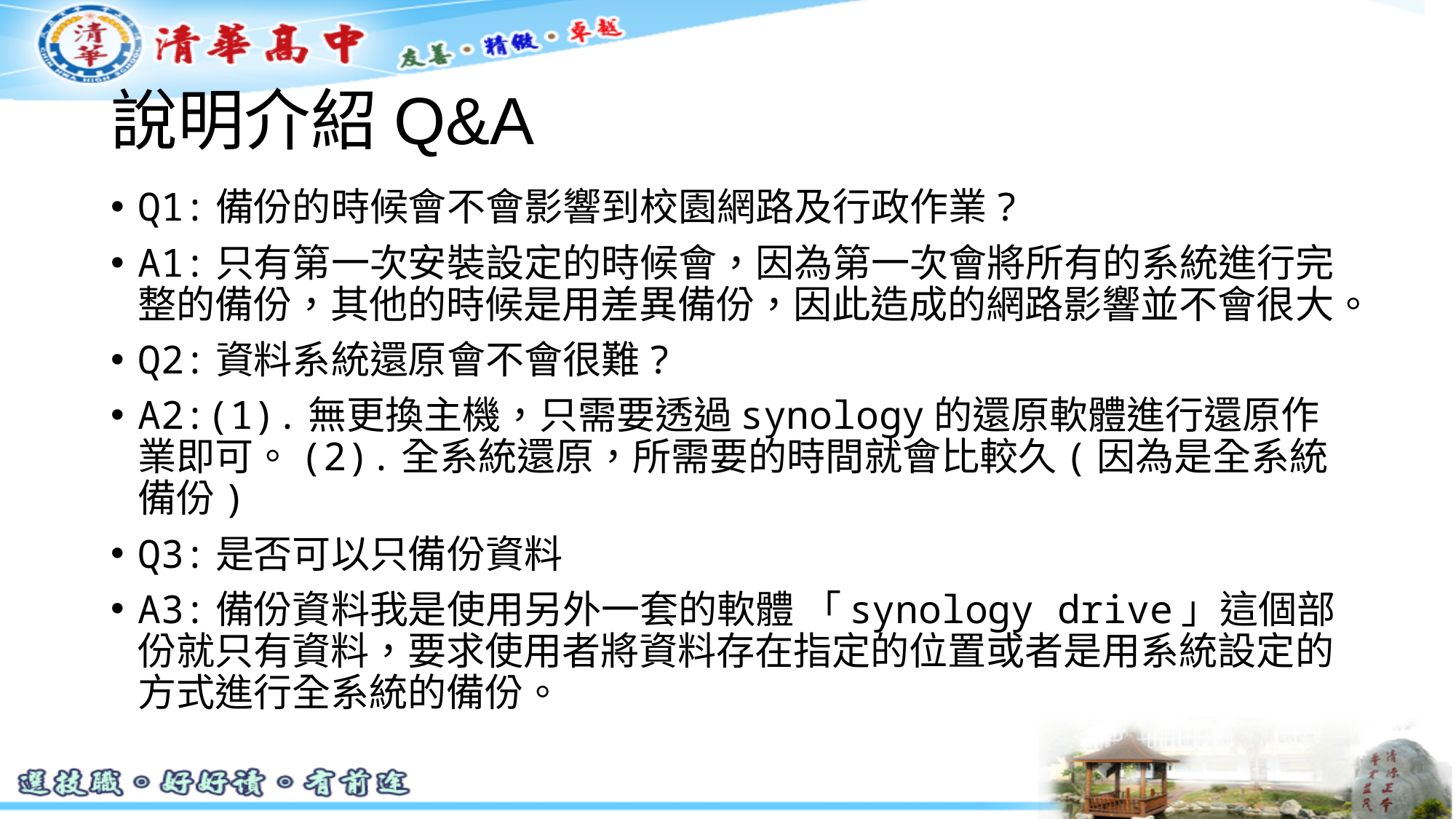

# 說明介紹Q&A
Q1:備份的時候會不會影響到校園網路及行政作業?
A1:只有第一次安裝設定的時候會，因為第一次會將所有的系統進行完整的備份，其他的時候是用差異備份，因此造成的網路影響並不會很大。
Q2:資料系統還原會不會很難?
A2:(1).無更換主機，只需要透過synology的還原軟體進行還原作業即可。(2).全系統還原，所需要的時間就會比較久(因為是全系統備份)
Q3:是否可以只備份資料
A3:備份資料我是使用另外一套的軟體 「synology drive」這個部份就只有資料，要求使用者將資料存在指定的位置或者是用系統設定的方式進行全系統的備份。